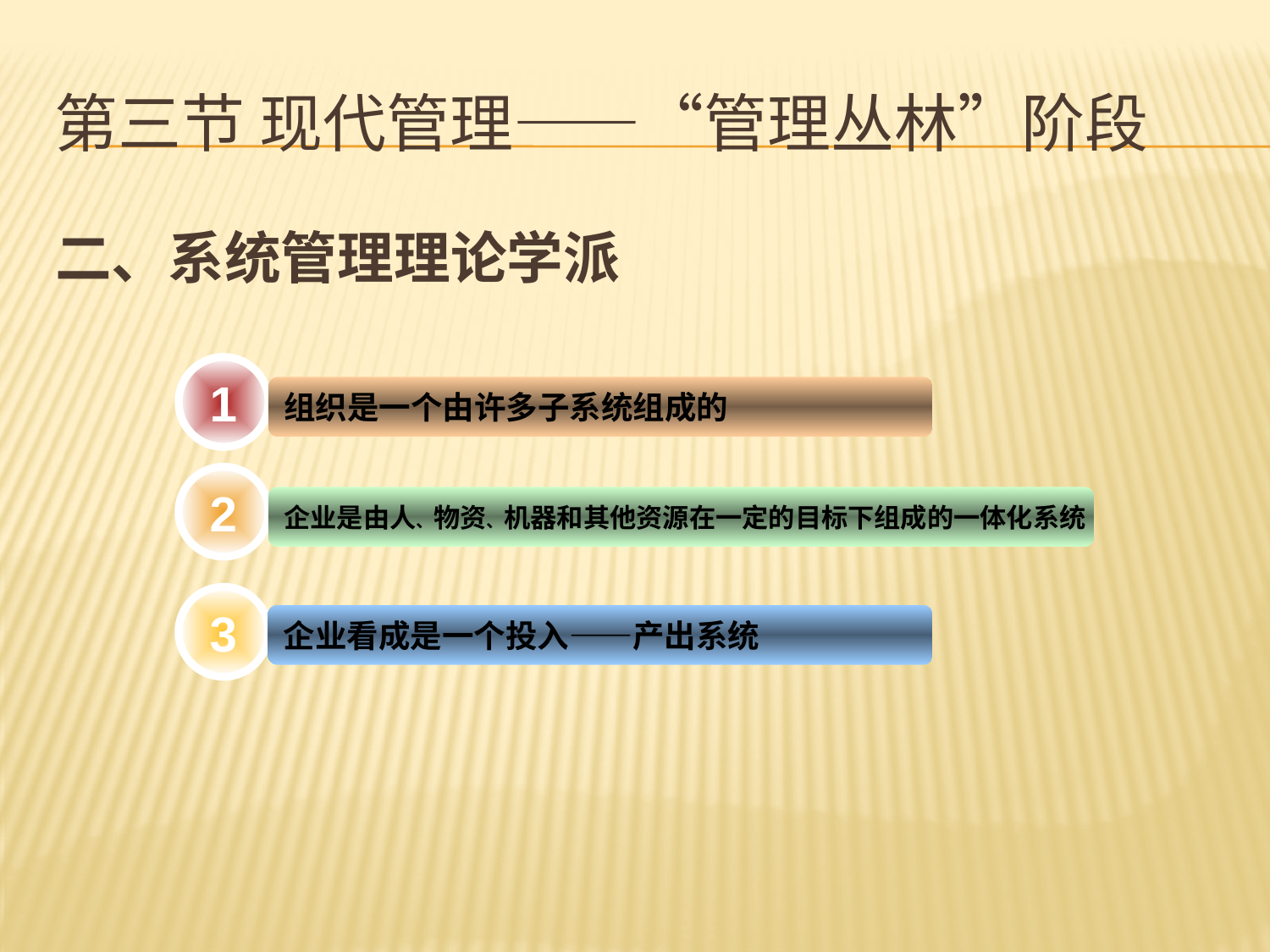

# 第三节 现代管理——“管理丛林”阶段
二、系统管理理论学派

1
组织是一个由许多子系统组成的
2
企业是由人、物资、机器和其他资源在一定的目标下组成的一体化系统
3
信息和服务是一站式服务体系的创新基础
企业看成是一个投入——产出系统